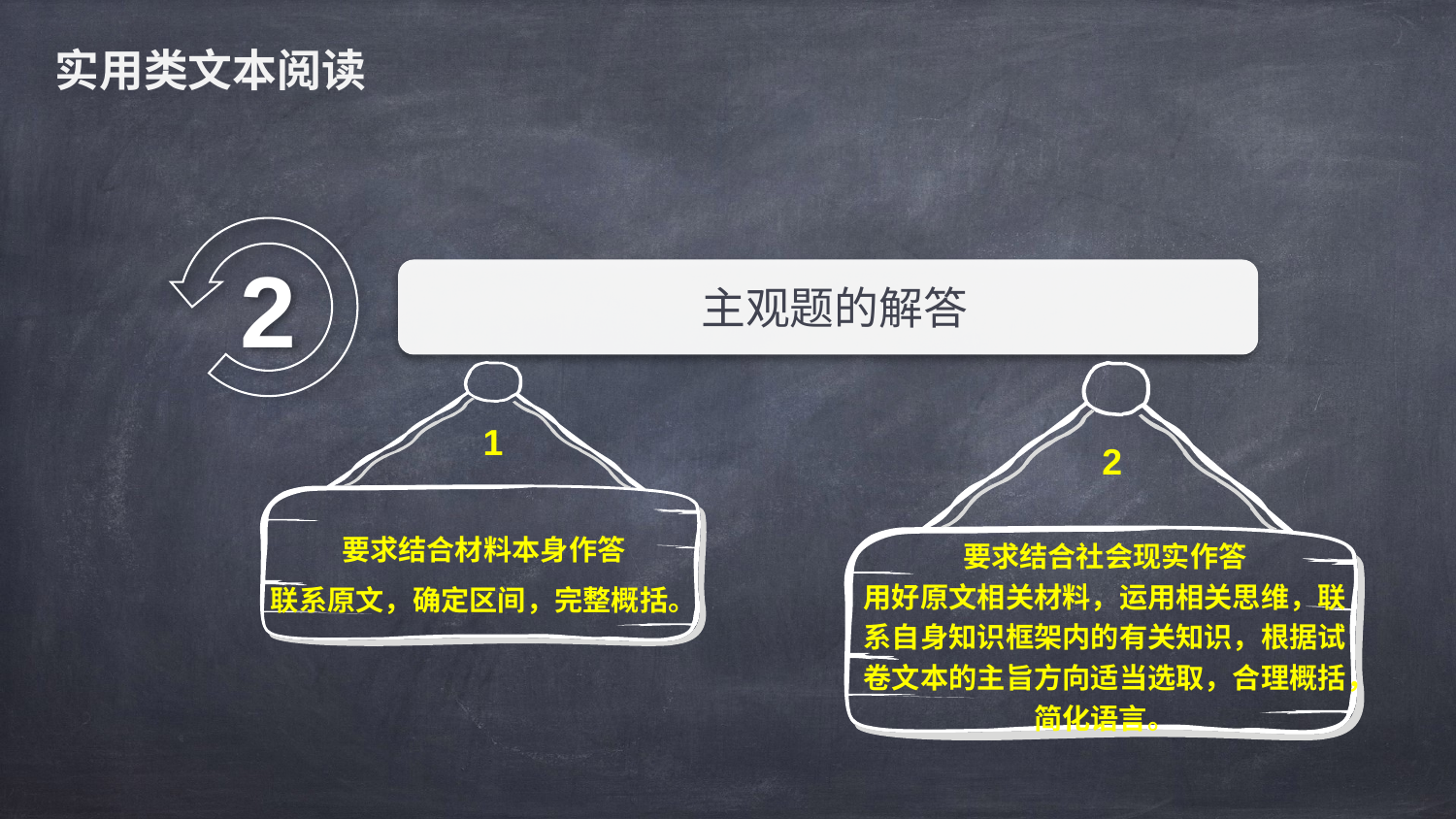

实用类文本阅读
2

主观题的解答

要求结合材料本身作答
联系原文，确定区间，完整概括。

要求结合社会现实作答
用好原文相关材料，运用相关思维，联系自身知识框架内的有关知识，根据试卷文本的主旨方向适当选取，合理概括，简化语言。
1
2